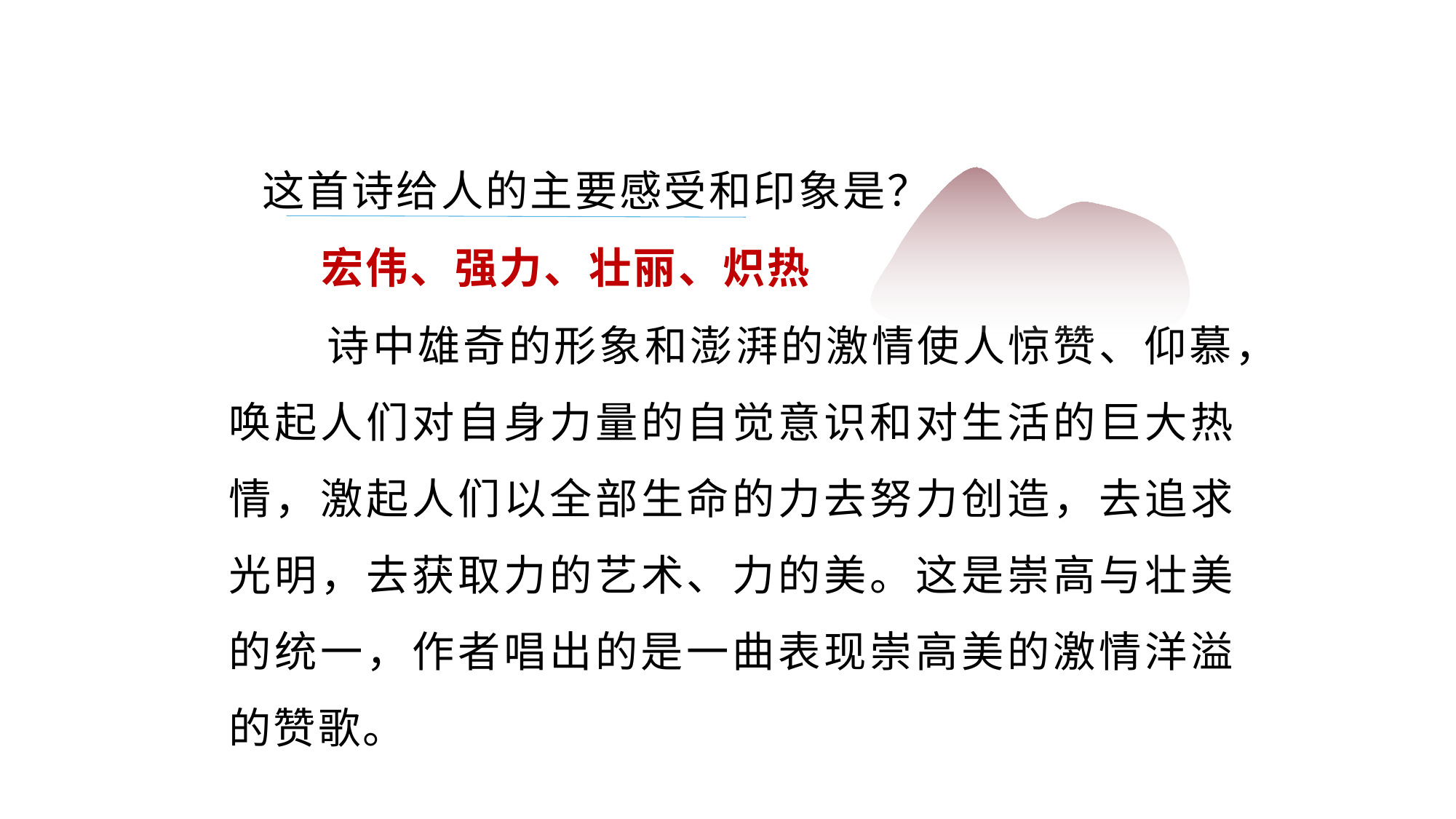

这首诗给人的主要感受和印象是？
       宏伟、强力、壮丽、炽热
       诗中雄奇的形象和澎湃的激情使人惊赞、仰慕，唤起人们对自身力量的自觉意识和对生活的巨大热情，激起人们以全部生命的力去努力创造，去追求光明，去获取力的艺术、力的美。这是崇高与壮美的统一，作者唱出的是一曲表现崇高美的激情洋溢的赞歌。